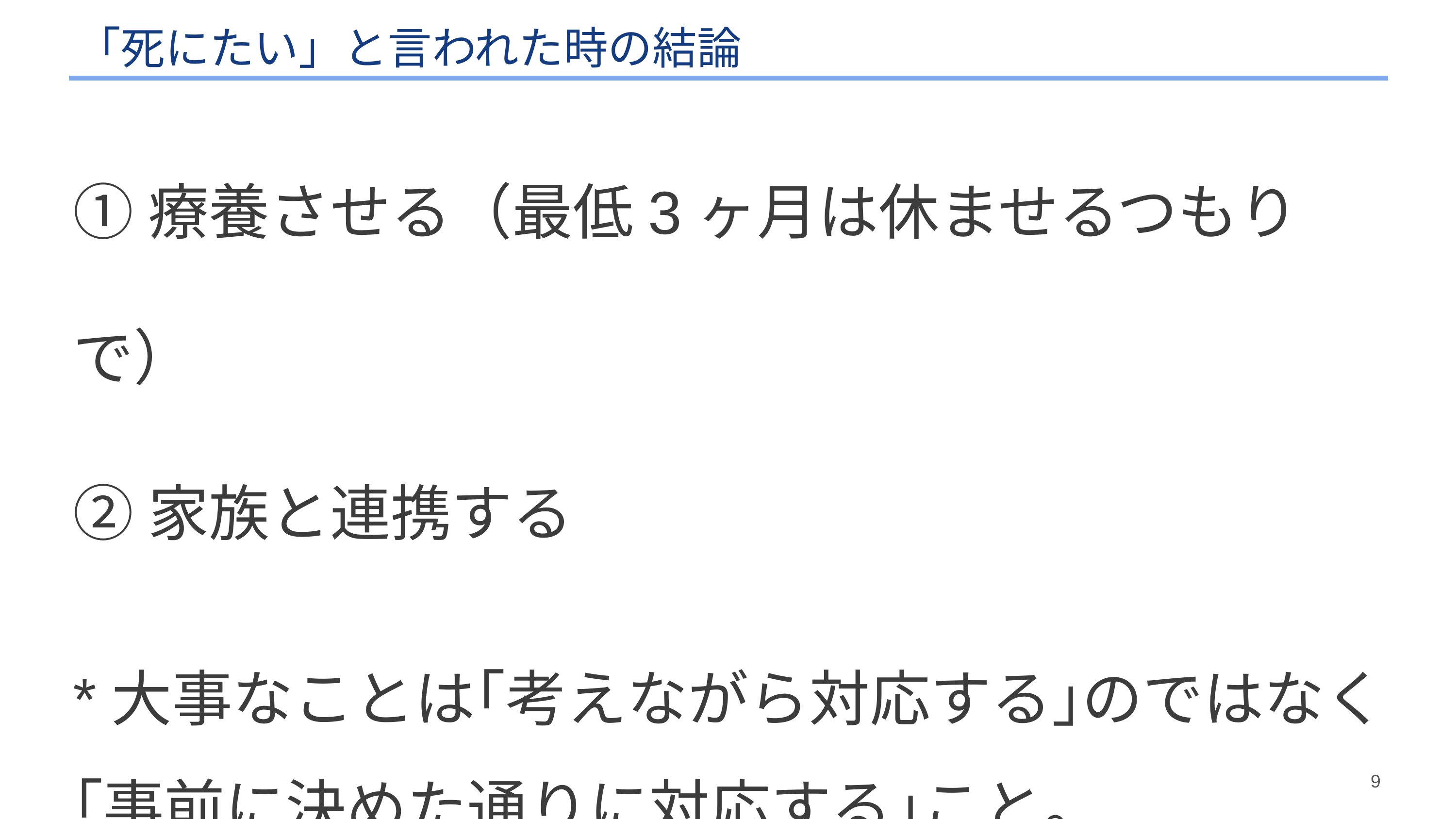

# 「死にたい」と言われた時の結論
①療養させる（最低3ヶ月は休ませるつもりで）
②家族と連携する

*大事なことは｢考えながら対応する｣のではなく
｢事前に決めた通りに対応する｣こと。
9